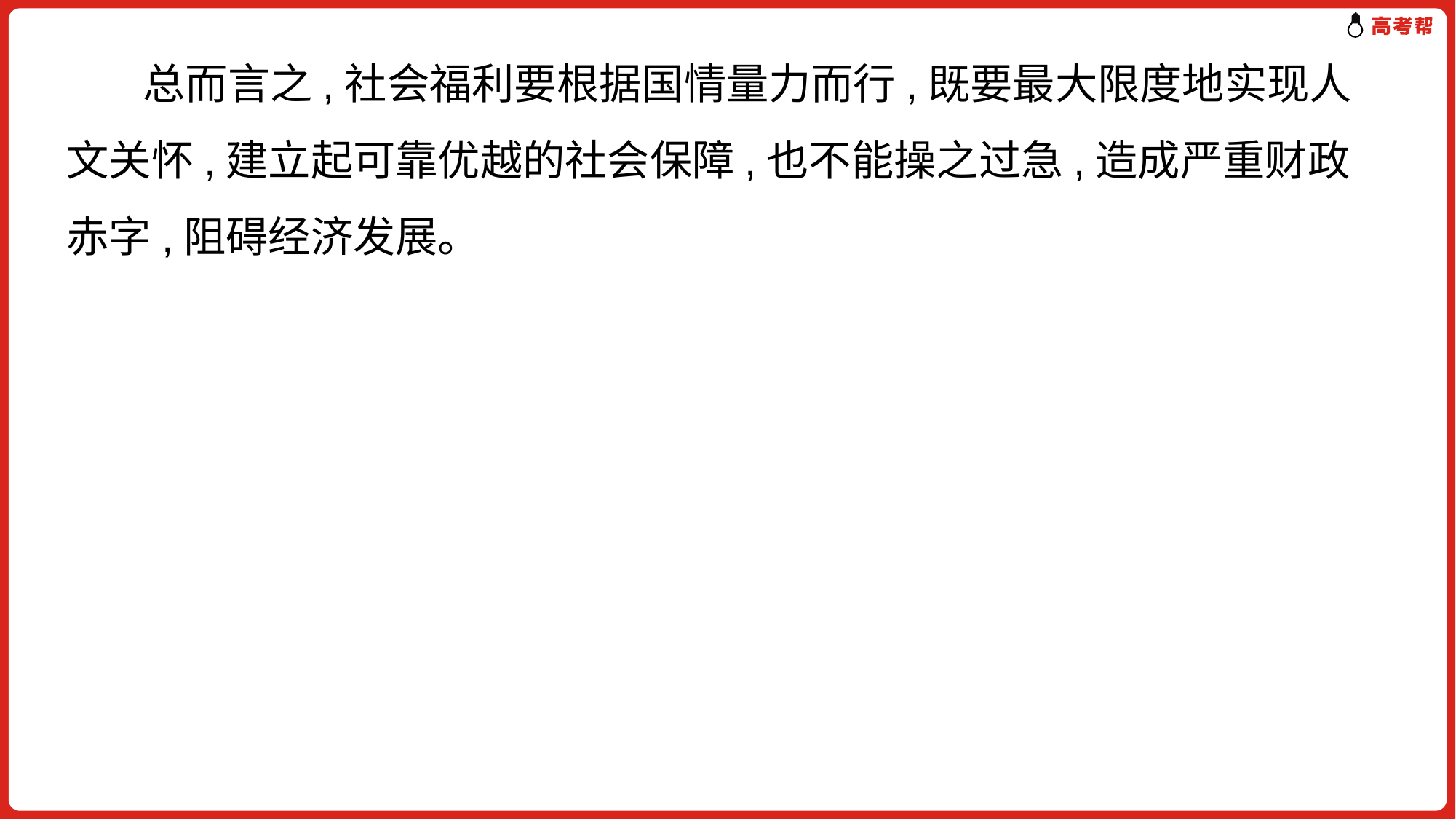

总而言之,社会福利要根据国情量力而行,既要最大限度地实现人文关怀,建立起可靠优越的社会保障,也不能操之过急,造成严重财政赤字,阻碍经济发展。